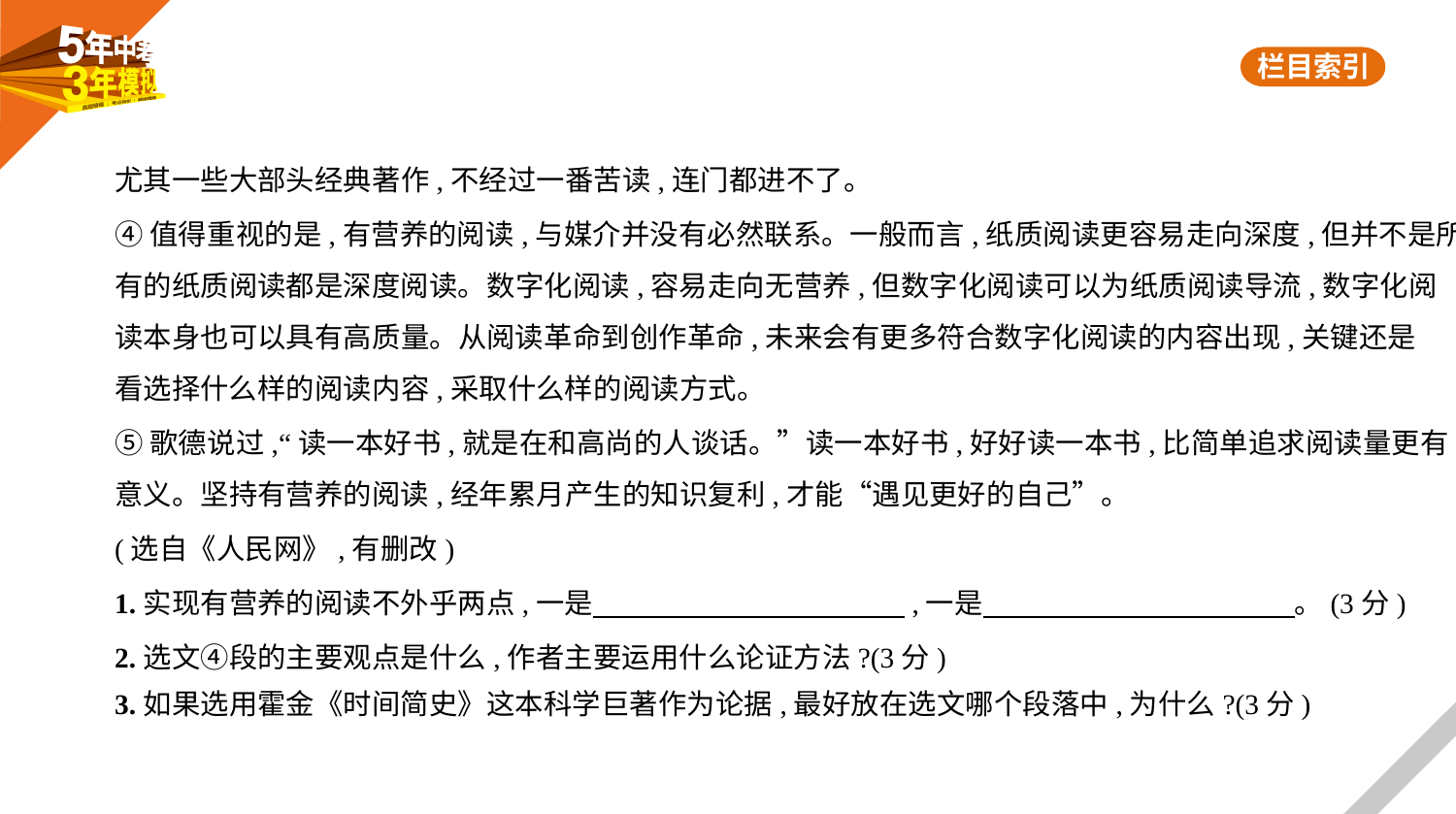

尤其一些大部头经典著作,不经过一番苦读,连门都进不了。
④值得重视的是,有营养的阅读,与媒介并没有必然联系。一般而言,纸质阅读更容易走向深度,但并不是所
有的纸质阅读都是深度阅读。数字化阅读,容易走向无营养,但数字化阅读可以为纸质阅读导流,数字化阅
读本身也可以具有高质量。从阅读革命到创作革命,未来会有更多符合数字化阅读的内容出现,关键还是
看选择什么样的阅读内容,采取什么样的阅读方式。
⑤歌德说过,“读一本好书,就是在和高尚的人谈话。”读一本好书,好好读一本书,比简单追求阅读量更有
意义。坚持有营养的阅读,经年累月产生的知识复利,才能“遇见更好的自己”。
(选自《人民网》,有删改)
1.实现有营养的阅读不外乎两点,一是　　　　　　　　　　    ,一是　　　　　　　　　　    。(3分)
2.选文④段的主要观点是什么,作者主要运用什么论证方法?(3分)
3.如果选用霍金《时间简史》这本科学巨著作为论据,最好放在选文哪个段落中,为什么?(3分)